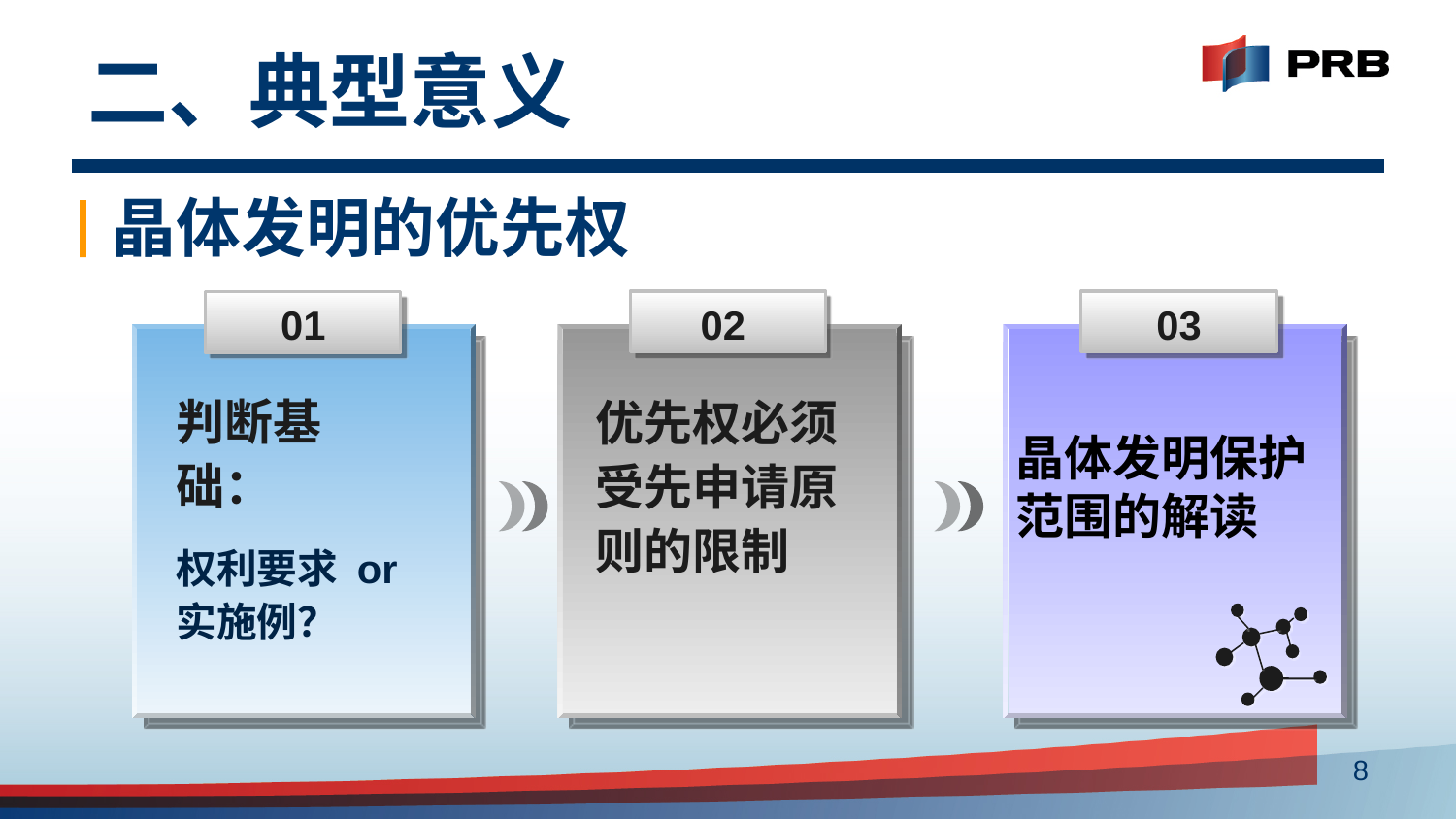

# 二、典型意义
晶体发明的优先权

02

优先权必须受先申请原则的限制

03

晶体发明保护范围的解读

01

判断基础：
权利要求 or 实施例？

8